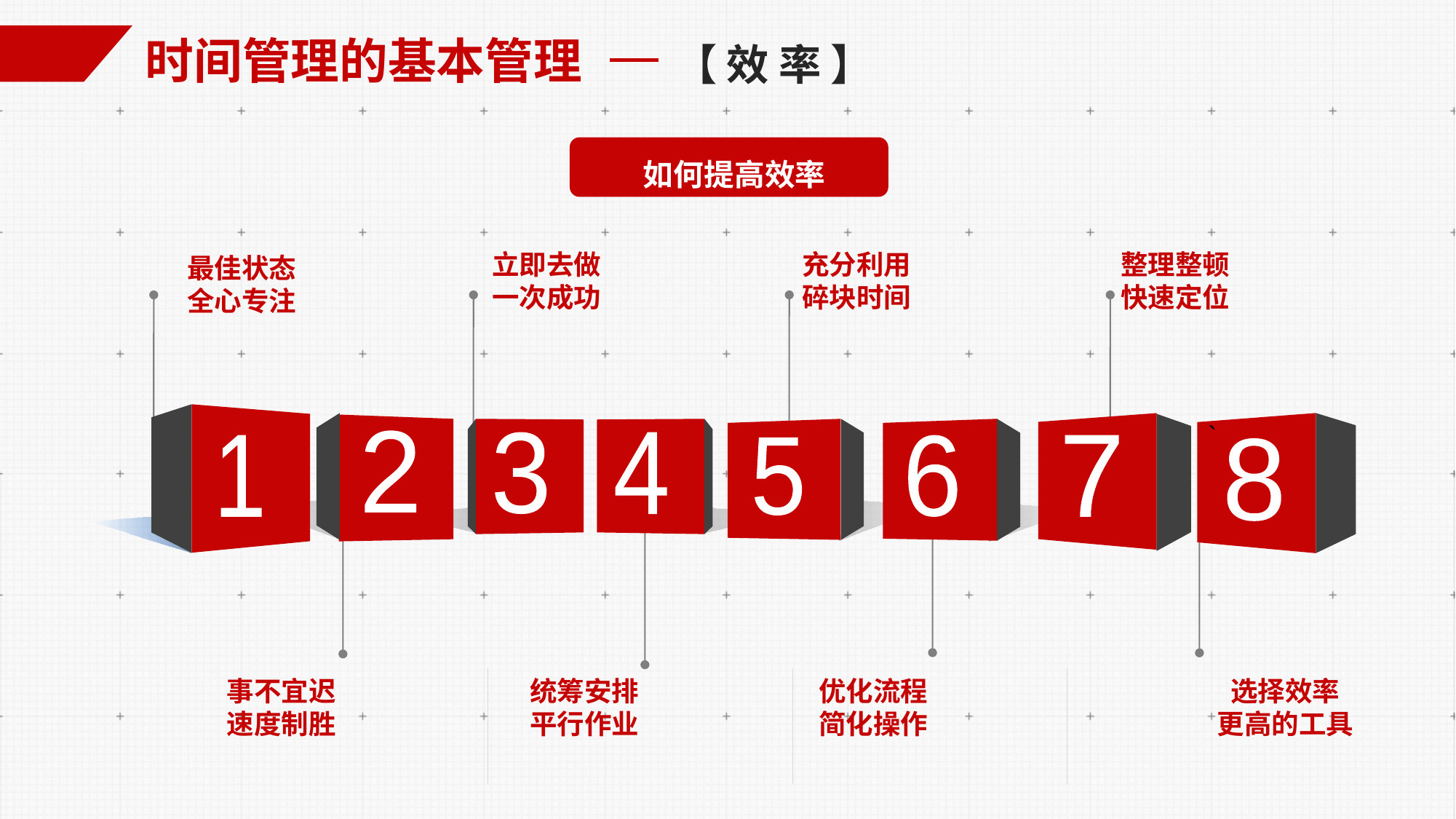

时间管理的基本管理
【 效 率 】
如何提高效率

立即去做
一次成功
充分利用
碎块时间
整理整顿
快速定位
最佳状态
全心专注

`

2
3
4
7
1
6
5
8

事不宜迟
速度制胜
统筹安排
平行作业
优化流程
简化操作
选择效率
更高的工具